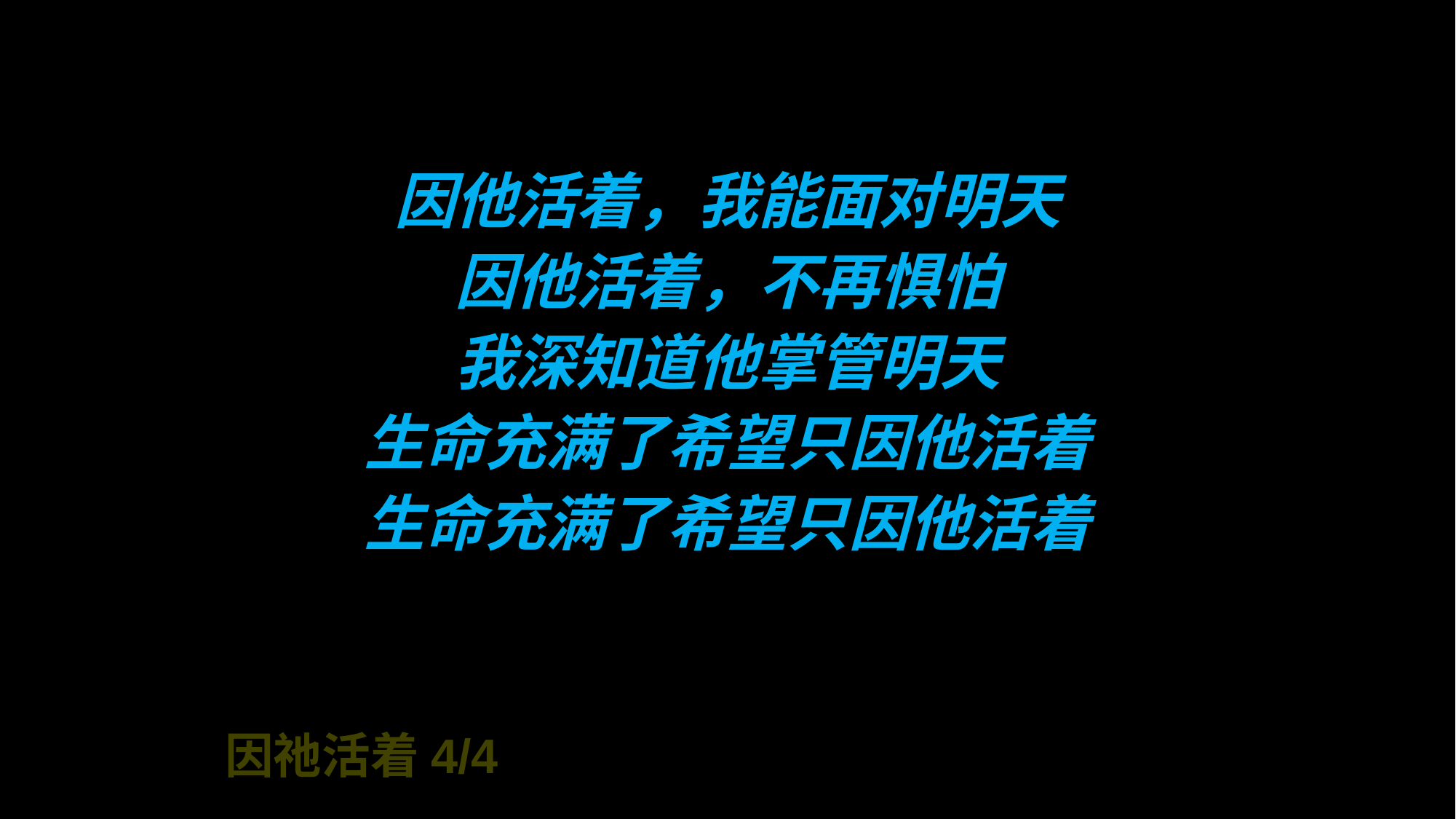

因他活着，我能面对明天
因他活着，不再惧怕
我深知道他掌管明天
生命充满了希望只因他活着
生命充满了希望只因他活着
因祂活着4/4